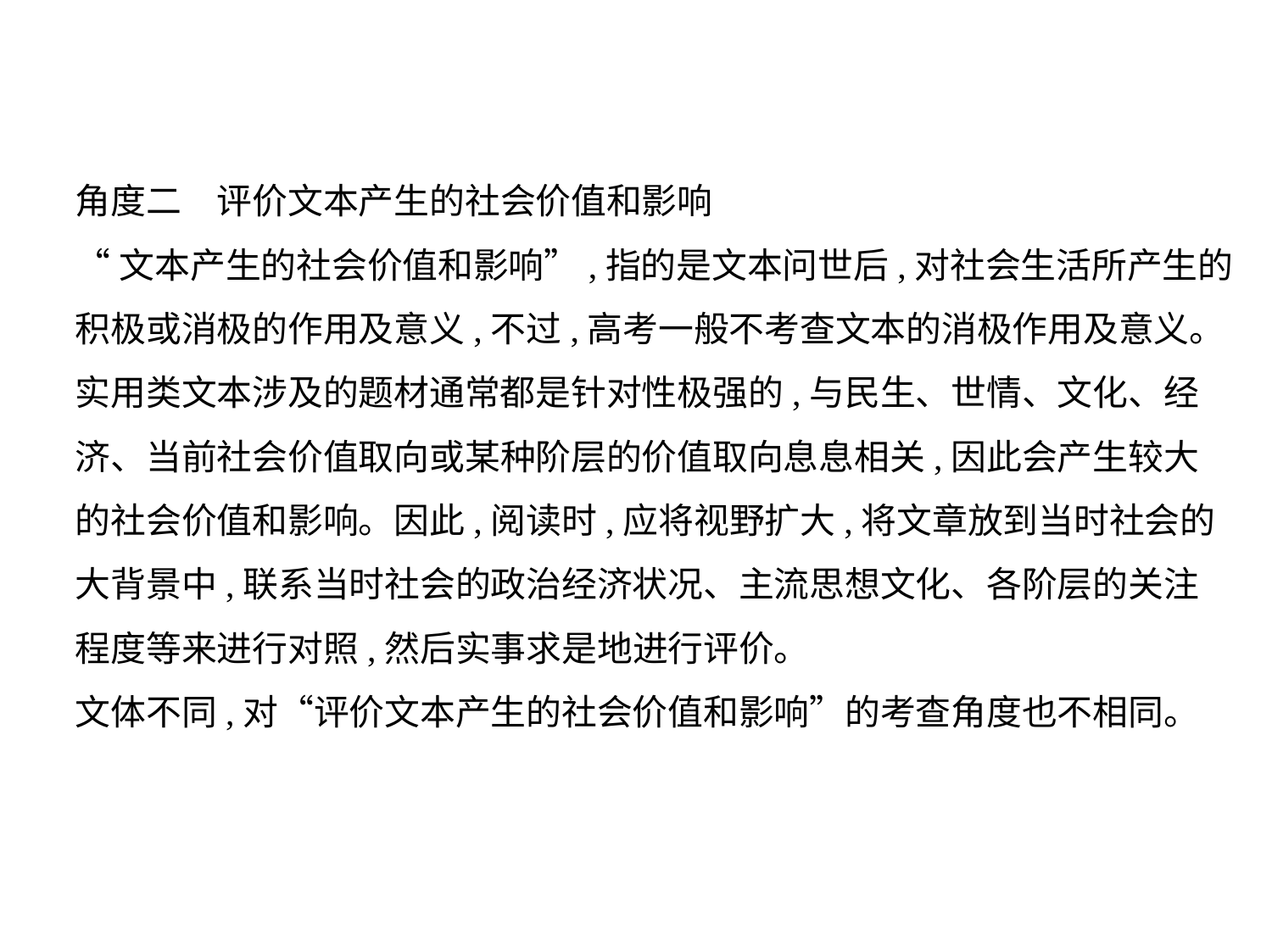

角度二　评价文本产生的社会价值和影响
“文本产生的社会价值和影响”,指的是文本问世后,对社会生活所产生的
积极或消极的作用及意义,不过,高考一般不考查文本的消极作用及意义。
实用类文本涉及的题材通常都是针对性极强的,与民生、世情、文化、经
济、当前社会价值取向或某种阶层的价值取向息息相关,因此会产生较大
的社会价值和影响。因此,阅读时,应将视野扩大,将文章放到当时社会的
大背景中,联系当时社会的政治经济状况、主流思想文化、各阶层的关注
程度等来进行对照,然后实事求是地进行评价。
文体不同,对“评价文本产生的社会价值和影响”的考查角度也不相同。